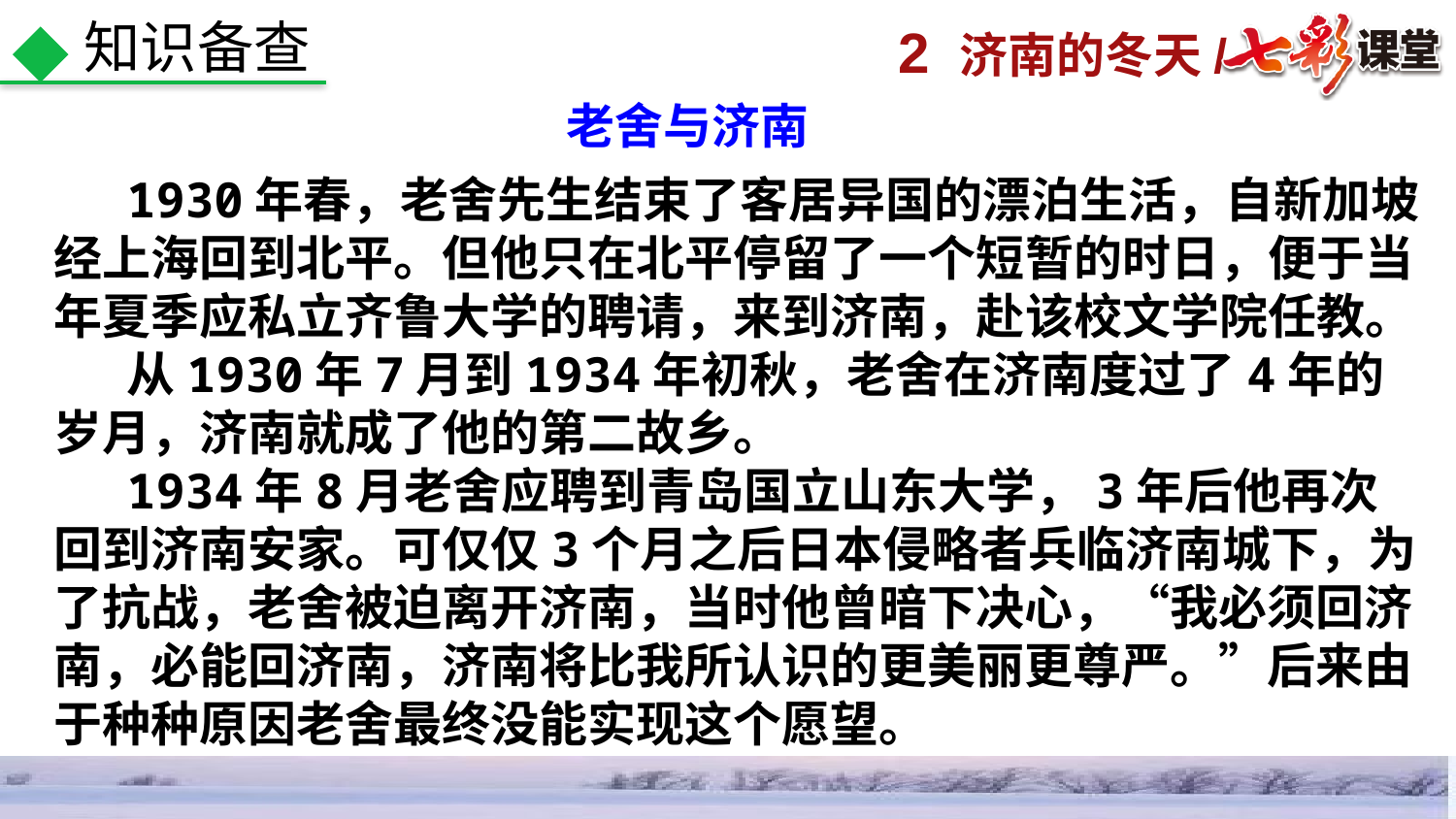

知识备查

老舍与济南
1930年春，老舍先生结束了客居异国的漂泊生活，自新加坡经上海回到北平。但他只在北平停留了一个短暂的时日，便于当年夏季应私立齐鲁大学的聘请，来到济南，赴该校文学院任教。
从1930年7月到1934年初秋，老舍在济南度过了4年的岁月，济南就成了他的第二故乡。
1934年8月老舍应聘到青岛国立山东大学，3年后他再次回到济南安家。可仅仅3个月之后日本侵略者兵临济南城下，为了抗战，老舍被迫离开济南，当时他曾暗下决心，“我必须回济南，必能回济南，济南将比我所认识的更美丽更尊严。”后来由于种种原因老舍最终没能实现这个愿望。